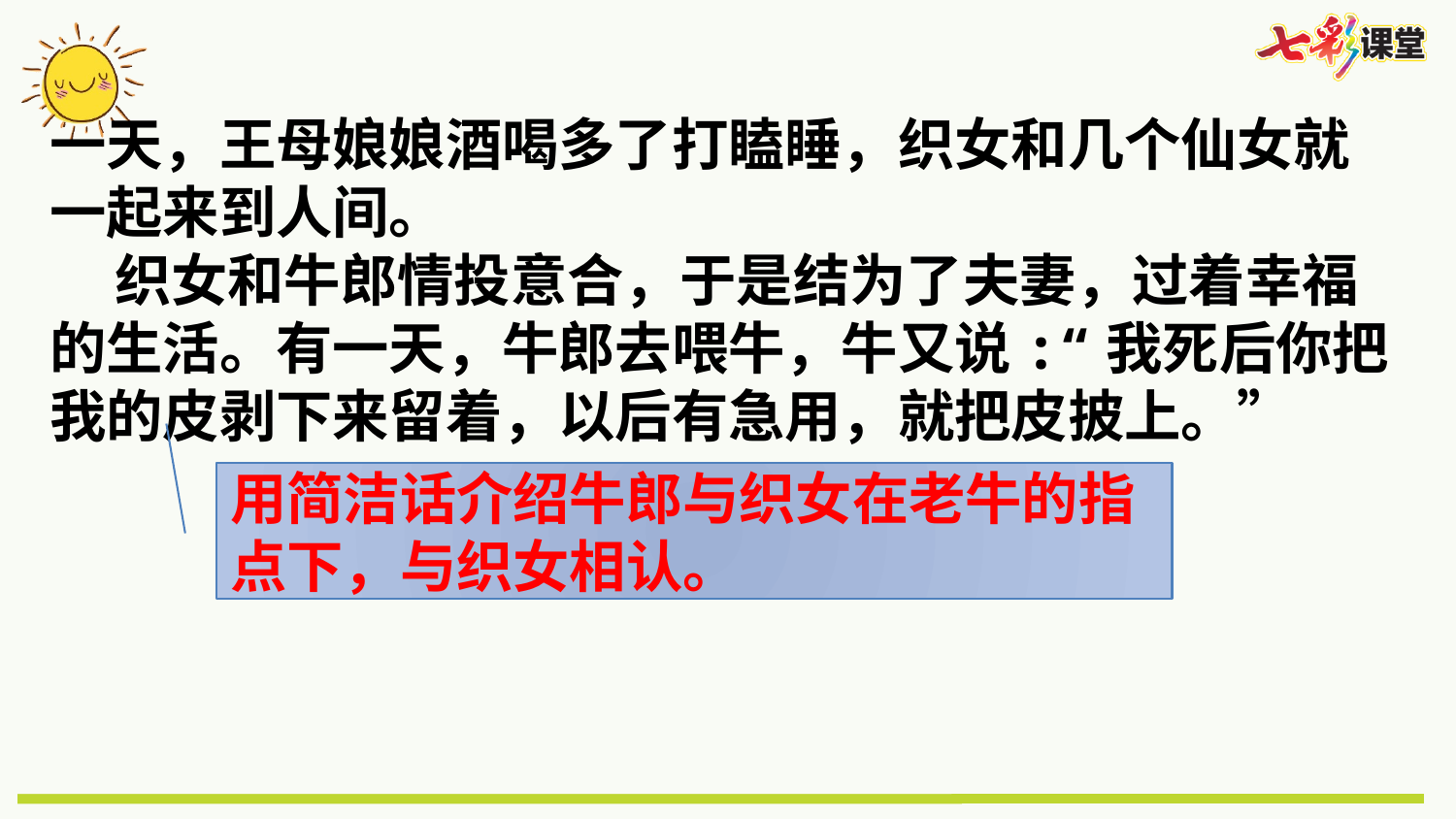

一天，王母娘娘酒喝多了打瞌睡，织女和几个仙女就一起来到人间。
    织女和牛郎情投意合，于是结为了夫妻，过着幸福的生活。有一天，牛郎去喂牛，牛又说:“我死后你把我的皮剥下来留着，以后有急用，就把皮披上。”
用简洁话介绍牛郎与织女在老牛的指点下，与织女相认。